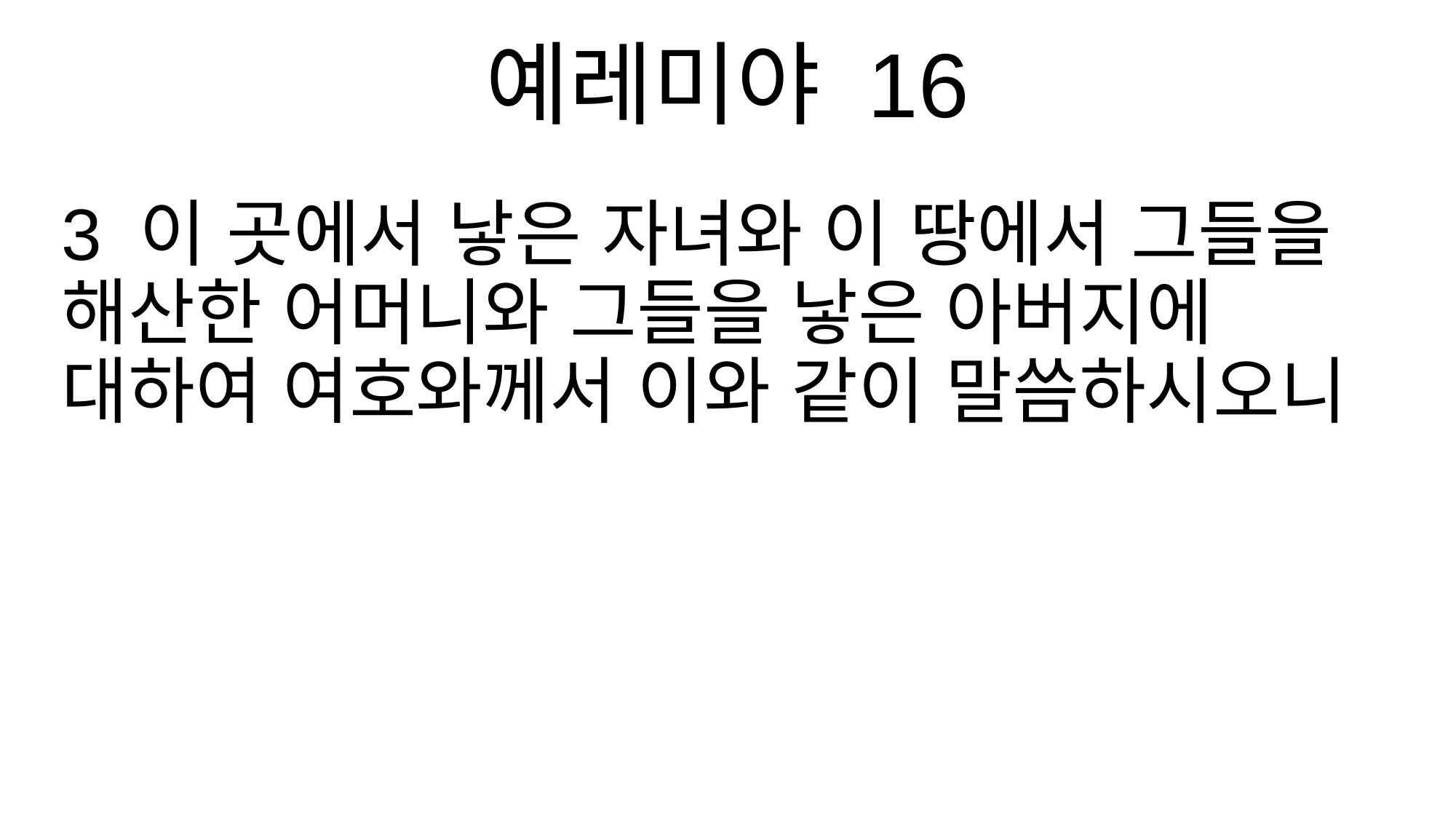

예레미야 16
3 이 곳에서 낳은 자녀와 이 땅에서 그들을 해산한 어머니와 그들을 낳은 아버지에 대하여 여호와께서 이와 같이 말씀하시오니